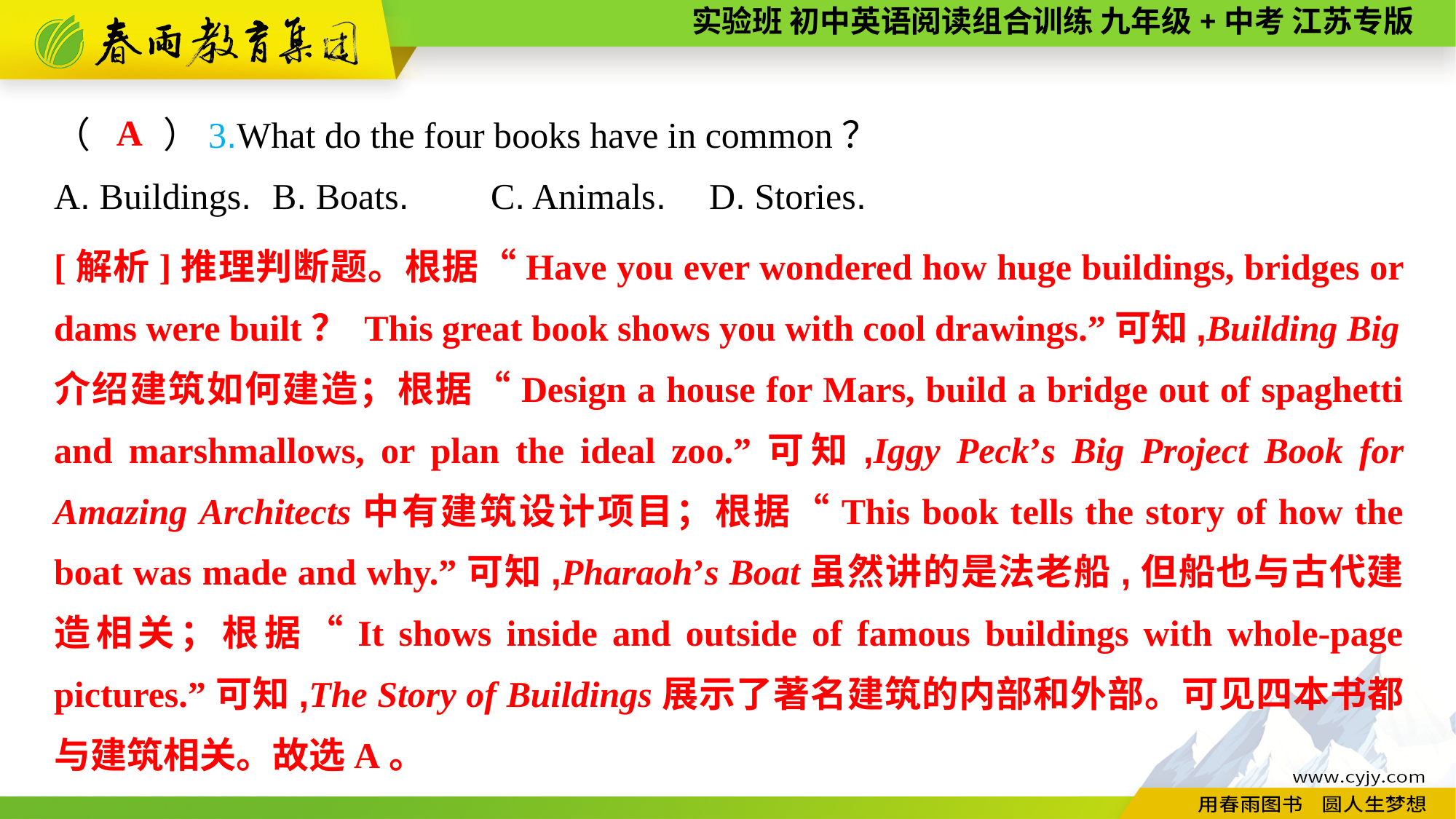

A
（　　）3.What do the four books have in common？
A. Buildings.	B. Boats.	C. Animals.	D. Stories.
[解析]推理判断题。根据“Have you ever wondered how huge buildings, bridges or dams were built？ This great book shows you with cool drawings.”可知,Building Big介绍建筑如何建造；根据“Design a house for Mars, build a bridge out of spaghetti and marshmallows, or plan the ideal zoo.”可知,Iggy Peck’s Big Project Book for Amazing Architects中有建筑设计项目；根据“This book tells the story of how the boat was made and why.”可知,Pharaoh’s Boat虽然讲的是法老船,但船也与古代建造相关；根据“It shows inside and outside of famous buildings with whole-page pictures.”可知,The Story of Buildings展示了著名建筑的内部和外部。可见四本书都与建筑相关。故选A。